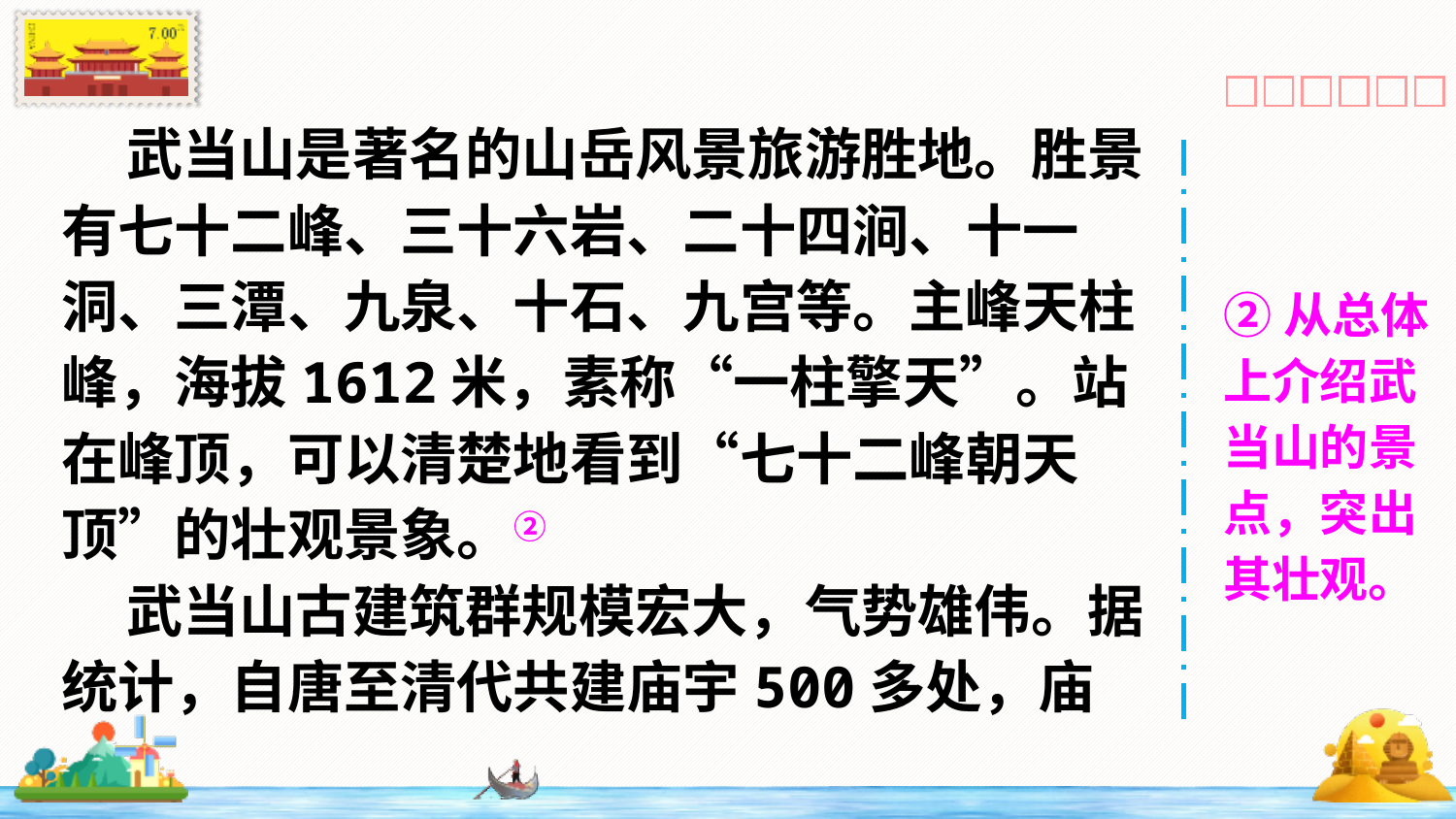

武当山是著名的山岳风景旅游胜地。胜景有七十二峰、三十六岩、二十四涧、十一洞、三潭、九泉、十石、九宫等。主峰天柱峰，海拔1612米，素称“一柱擎天”。站在峰顶，可以清楚地看到“七十二峰朝天顶”的壮观景象。②
    武当山古建筑群规模宏大，气势雄伟。据统计，自唐至清代共建庙宇500多处，庙
②从总体上介绍武当山的景点，突出其壮观。